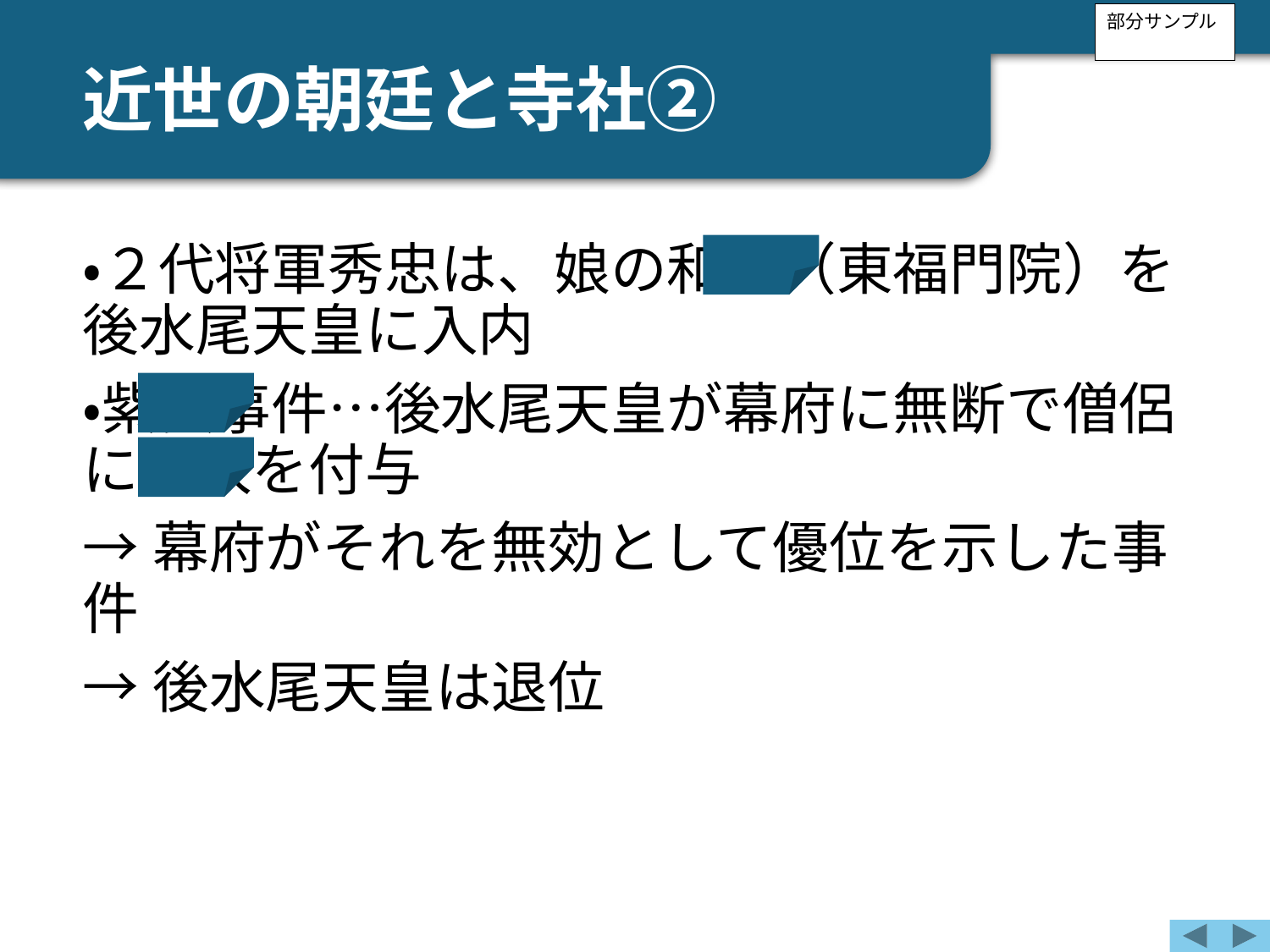

部分サンプル
近世の朝廷と寺社②
・２代将軍秀忠は、娘の和子（東福門院）を後水尾天皇に入内
・紫衣事件…後水尾天皇が幕府に無断で僧侶に紫衣を付与
→幕府がそれを無効として優位を示した事件
→後水尾天皇は退位